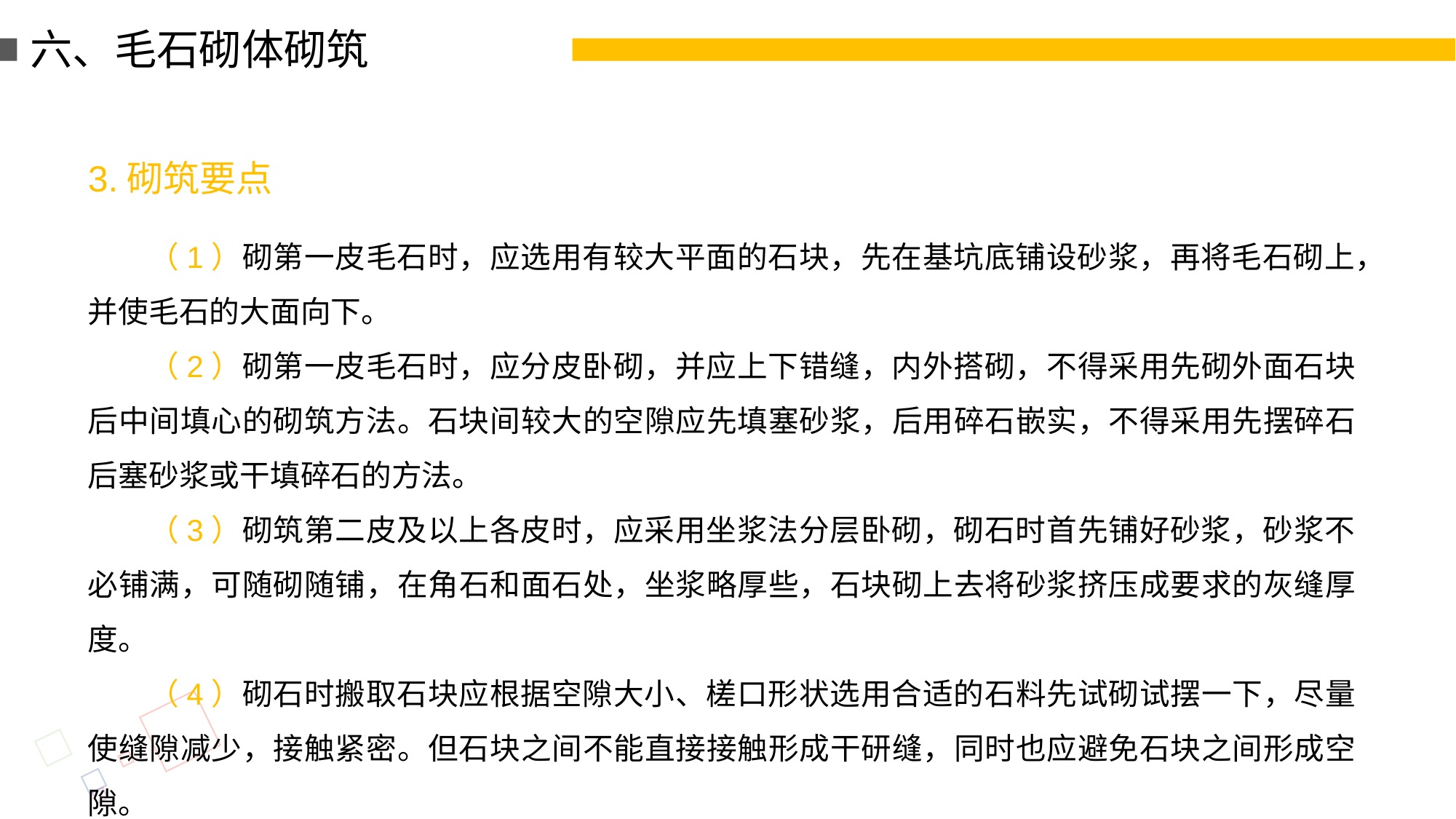

六、毛石砌体砌筑
3.砌筑要点
（1）砌第一皮毛石时，应选用有较大平面的石块，先在基坑底铺设砂浆，再将毛石砌上，并使毛石的大面向下。
（2）砌第一皮毛石时，应分皮卧砌，并应上下错缝，内外搭砌，不得采用先砌外面石块后中间填心的砌筑方法。石块间较大的空隙应先填塞砂浆，后用碎石嵌实，不得采用先摆碎石后塞砂浆或干填碎石的方法。
（3）砌筑第二皮及以上各皮时，应采用坐浆法分层卧砌，砌石时首先铺好砂浆，砂浆不必铺满，可随砌随铺，在角石和面石处，坐浆略厚些，石块砌上去将砂浆挤压成要求的灰缝厚度。
（4）砌石时搬取石块应根据空隙大小、槎口形状选用合适的石料先试砌试摆一下，尽量使缝隙减少，接触紧密。但石块之间不能直接接触形成干研缝，同时也应避免石块之间形成空隙。